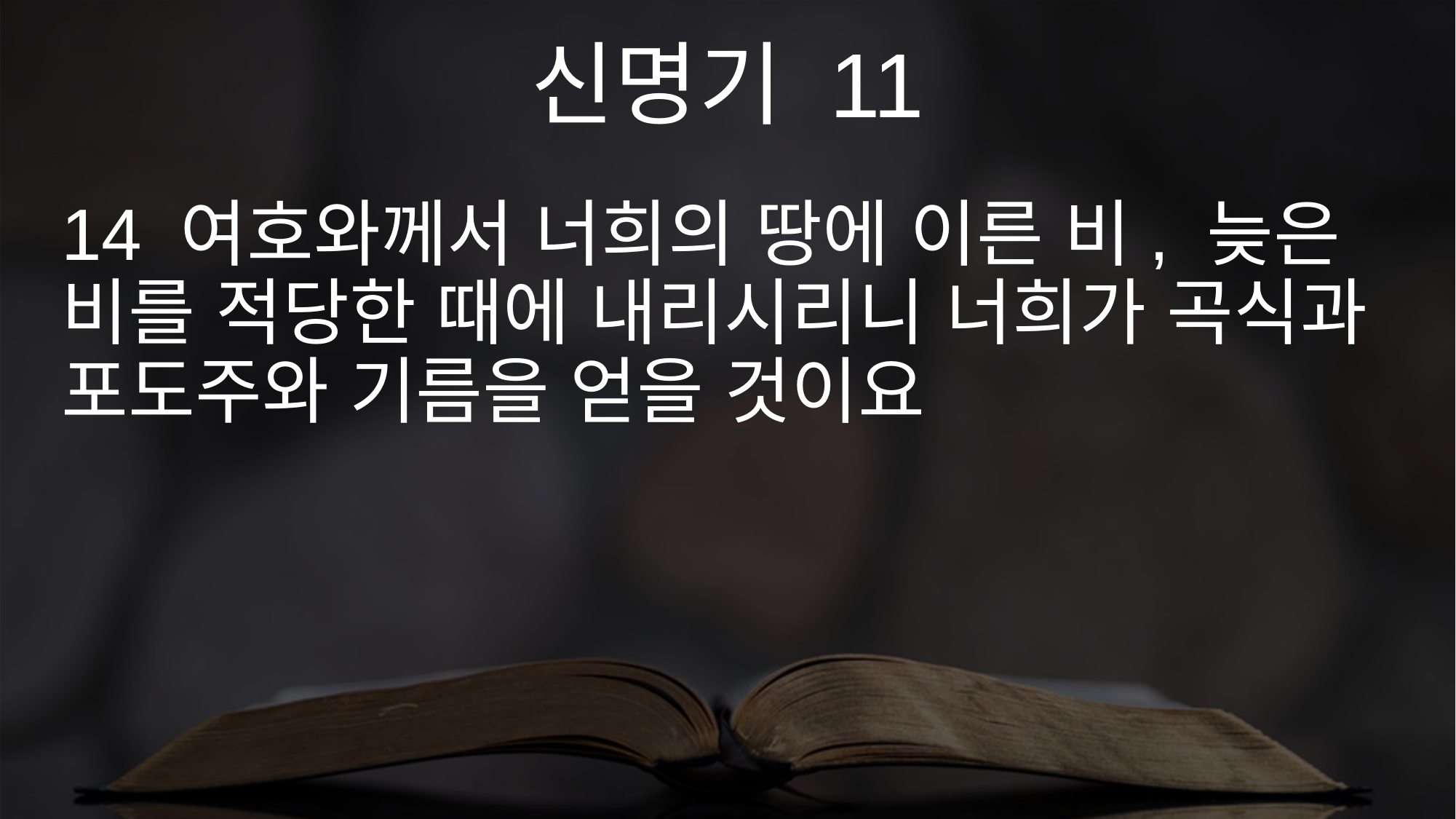

신명기 11
14 여호와께서 너희의 땅에 이른 비, 늦은 비를 적당한 때에 내리시리니 너희가 곡식과 포도주와 기름을 얻을 것이요